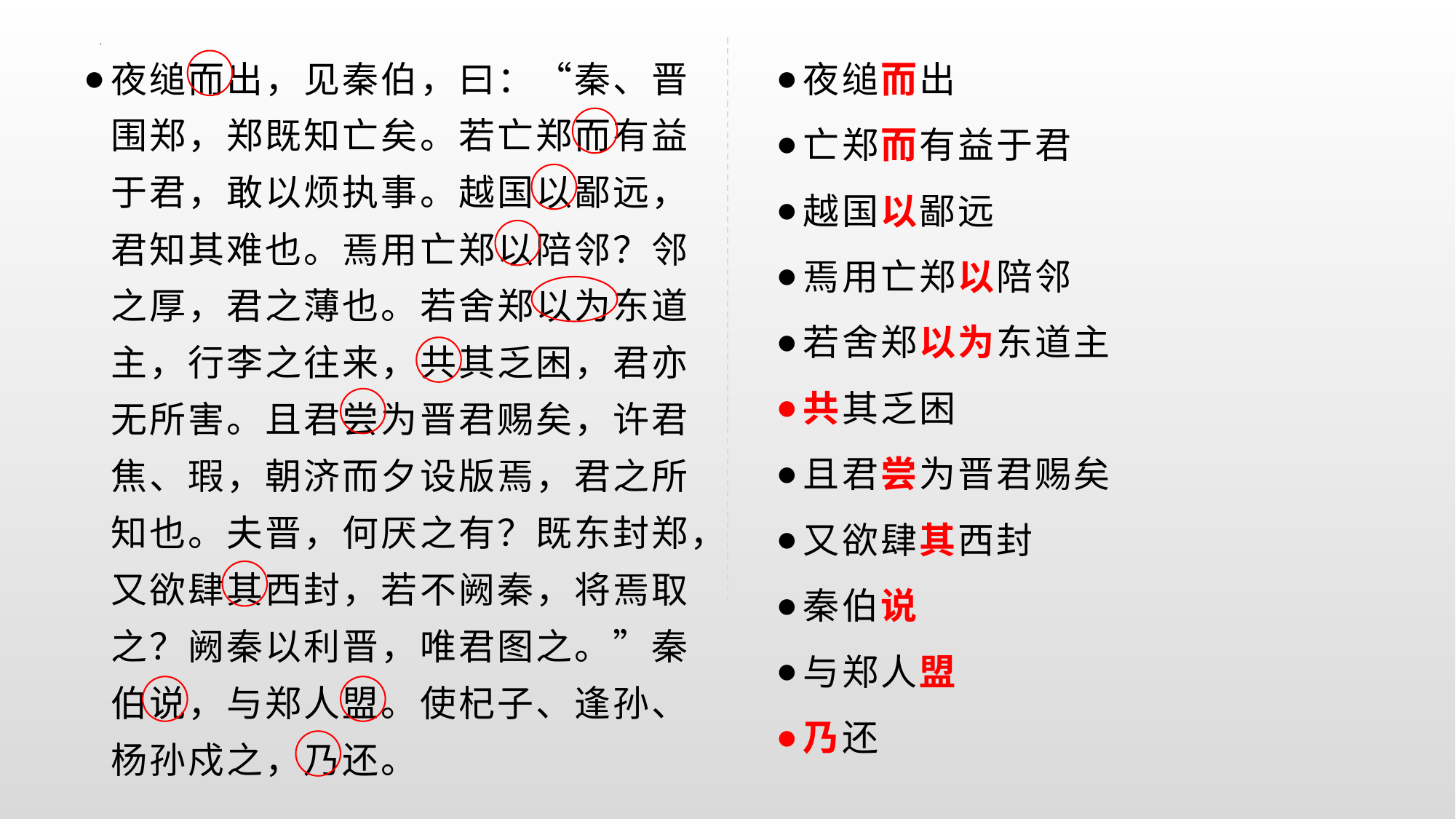

夜缒而出，见秦伯，曰：“秦、晋围郑，郑既知亡矣。若亡郑而有益于君，敢以烦执事。越国以鄙远，君知其难也。焉用亡郑以陪邻？邻之厚，君之薄也。若舍郑以为东道主，行李之往来，共其乏困，君亦无所害。且君尝为晋君赐矣，许君焦、瑕，朝济而夕设版焉，君之所知也。夫晋，何厌之有？既东封郑，又欲肆其西封，若不阙秦，将焉取之？阙秦以利晋，唯君图之。”秦伯说，与郑人盟。使杞子、逢孙、杨孙戍之，乃还。
夜缒而出
亡郑而有益于君
越国以鄙远
焉用亡郑以陪邻
若舍郑以为东道主
共其乏困
且君尝为晋君赐矣
又欲肆其西封
秦伯说
与郑人盟
乃还